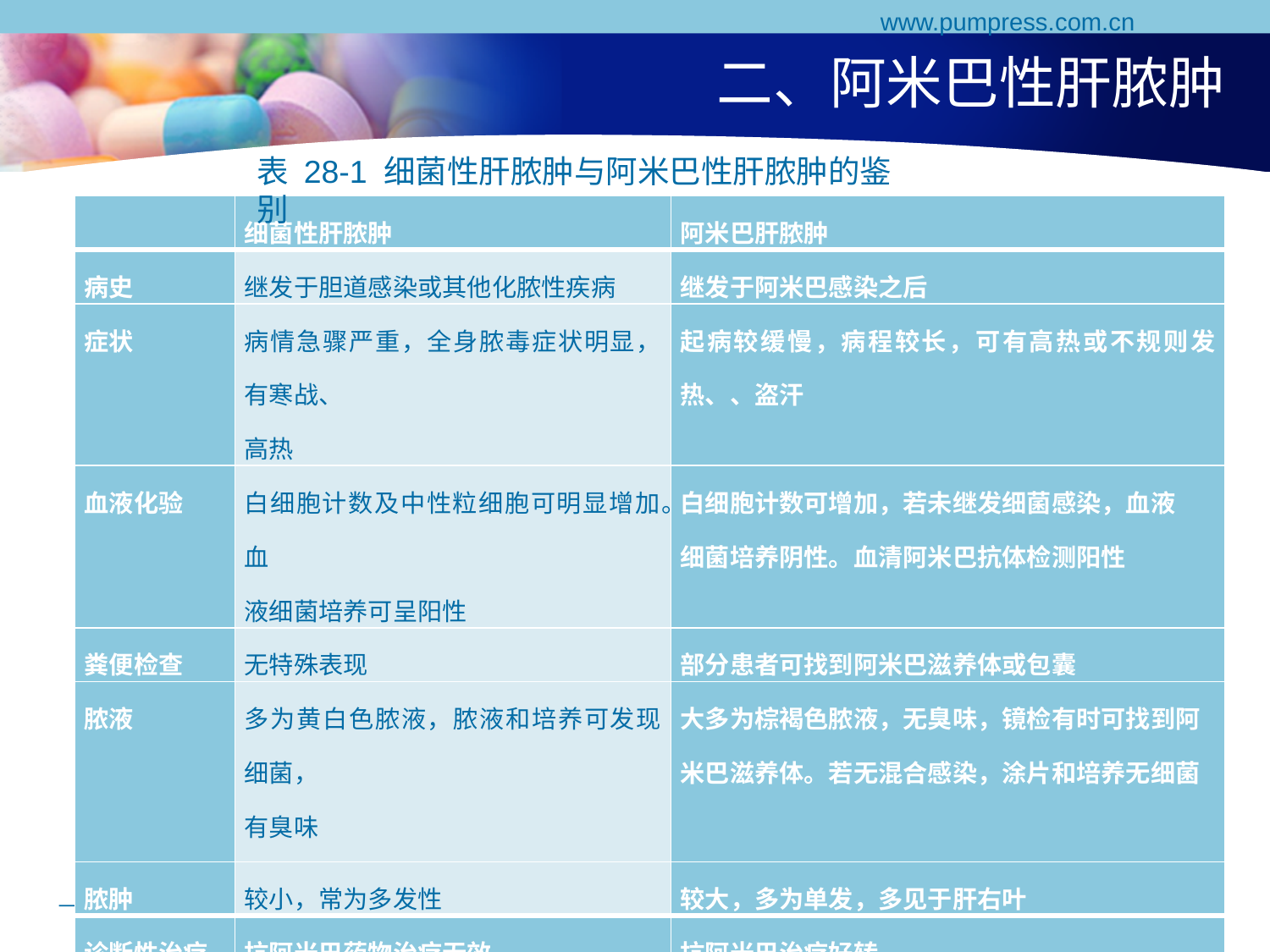

www.pumpress.com.cn
# 二、阿米巴性肝脓肿
表 28-1 细菌性肝脓肿与阿米巴性肝脓肿的鉴别
|  | 细菌性肝脓肿 | 阿米巴肝脓肿 |
| --- | --- | --- |
| 病史 | 继发于胆道感染或其他化脓性疾病 | 继发于阿米巴感染之后 |
| 症状 | 病情急骤严重，全身脓毒症状明显，有寒战、 高热 | 起病较缓慢，病程较长，可有高热或不规则发热、、盗汗 |
| 血液化验 | 白细胞计数及中性粒细胞可明显增加。血 液细菌培养可呈阳性 | 白细胞计数可增加，若未继发细菌感染，血液 细菌培养阴性。血清阿米巴抗体检测阳性 |
| 粪便检查 | 无特殊表现 | 部分患者可找到阿米巴滋养体或包囊 |
| 脓液 | 多为黄白色脓液，脓液和培养可发现细菌， 有臭味 | 大多为棕褐色脓液，无臭味，镜检有时可找到阿 米巴滋养体。若无混合感染，涂片和培养无细菌 |
| 脓肿 | 较小，常为多发性 | 较大，多为单发，多见于肝右叶 |
| 诊断性治疗 | 抗阿米巴药物治疗无效 | 抗阿米巴治疗好转 |